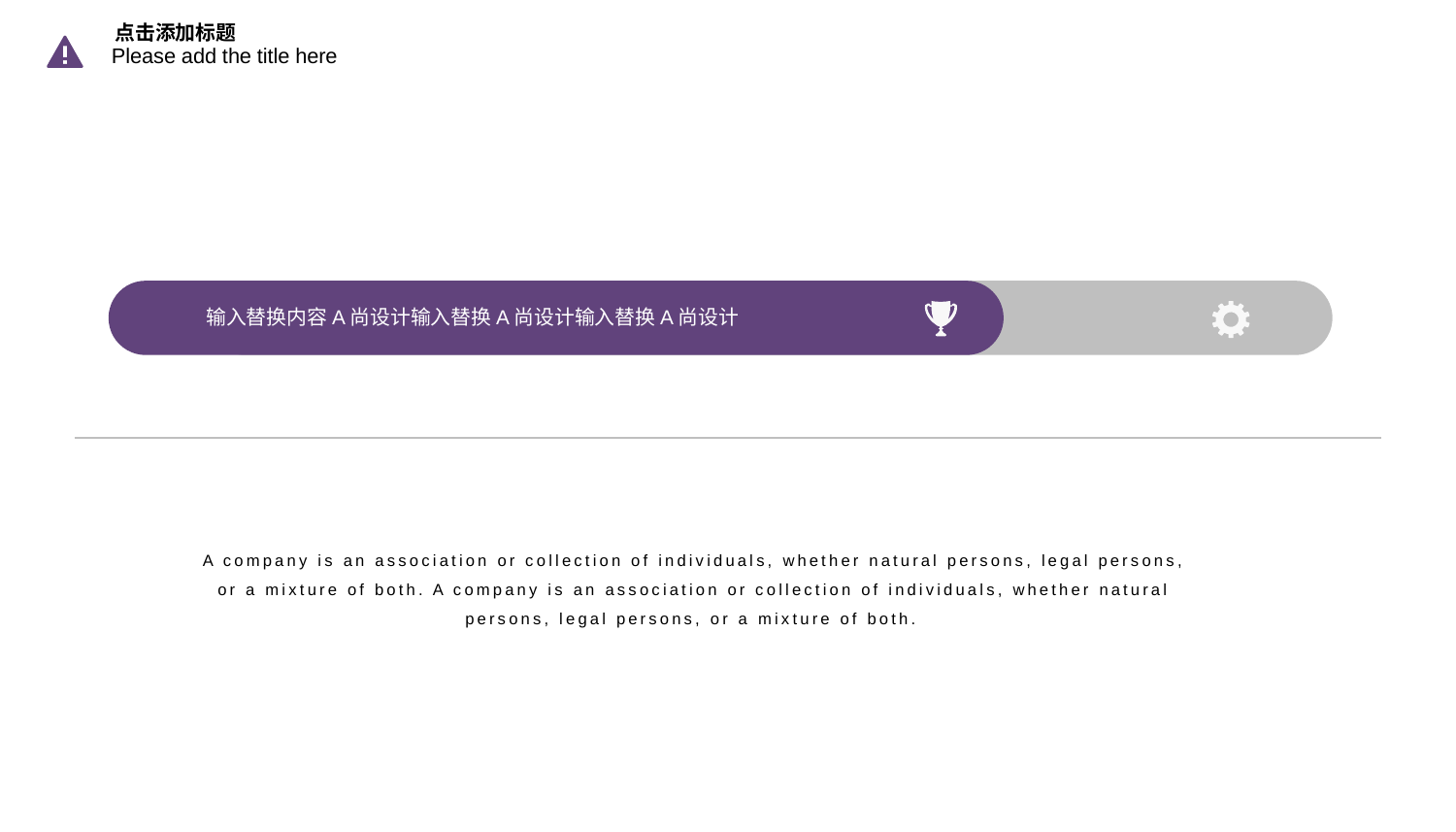

点击添加标题

Please add the title here

输入替换内容A尚设计输入替换A尚设计输入替换A尚设计

A company is an association or collection of individuals, whether natural persons, legal persons, or a mixture of both. A company is an association or collection of individuals, whether natural persons, legal persons, or a mixture of both.